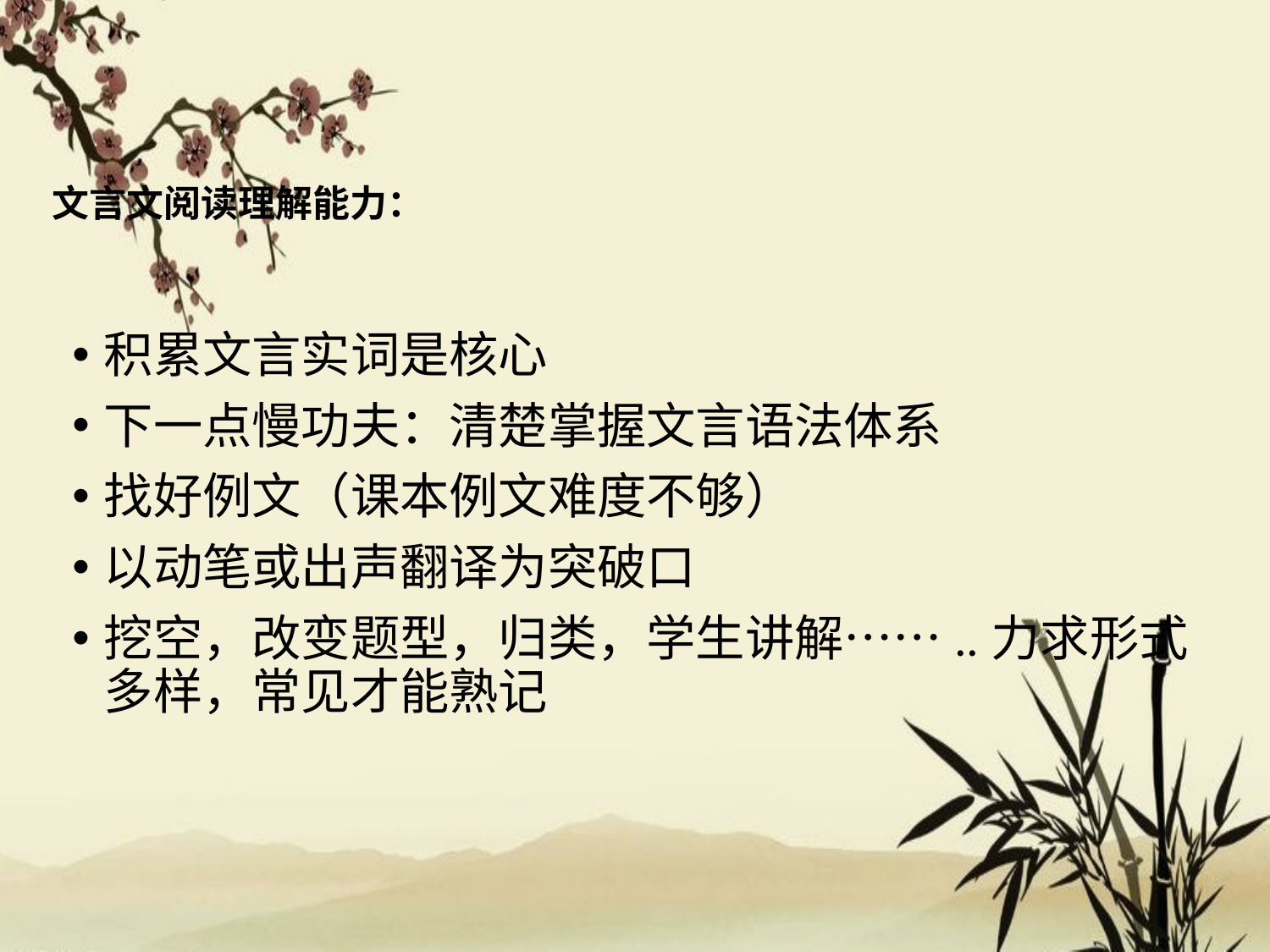

# 文言文阅读理解能力：
积累文言实词是核心
下一点慢功夫：清楚掌握文言语法体系
找好例文（课本例文难度不够）
以动笔或出声翻译为突破口
挖空，改变题型，归类，学生讲解……..力求形式多样，常见才能熟记